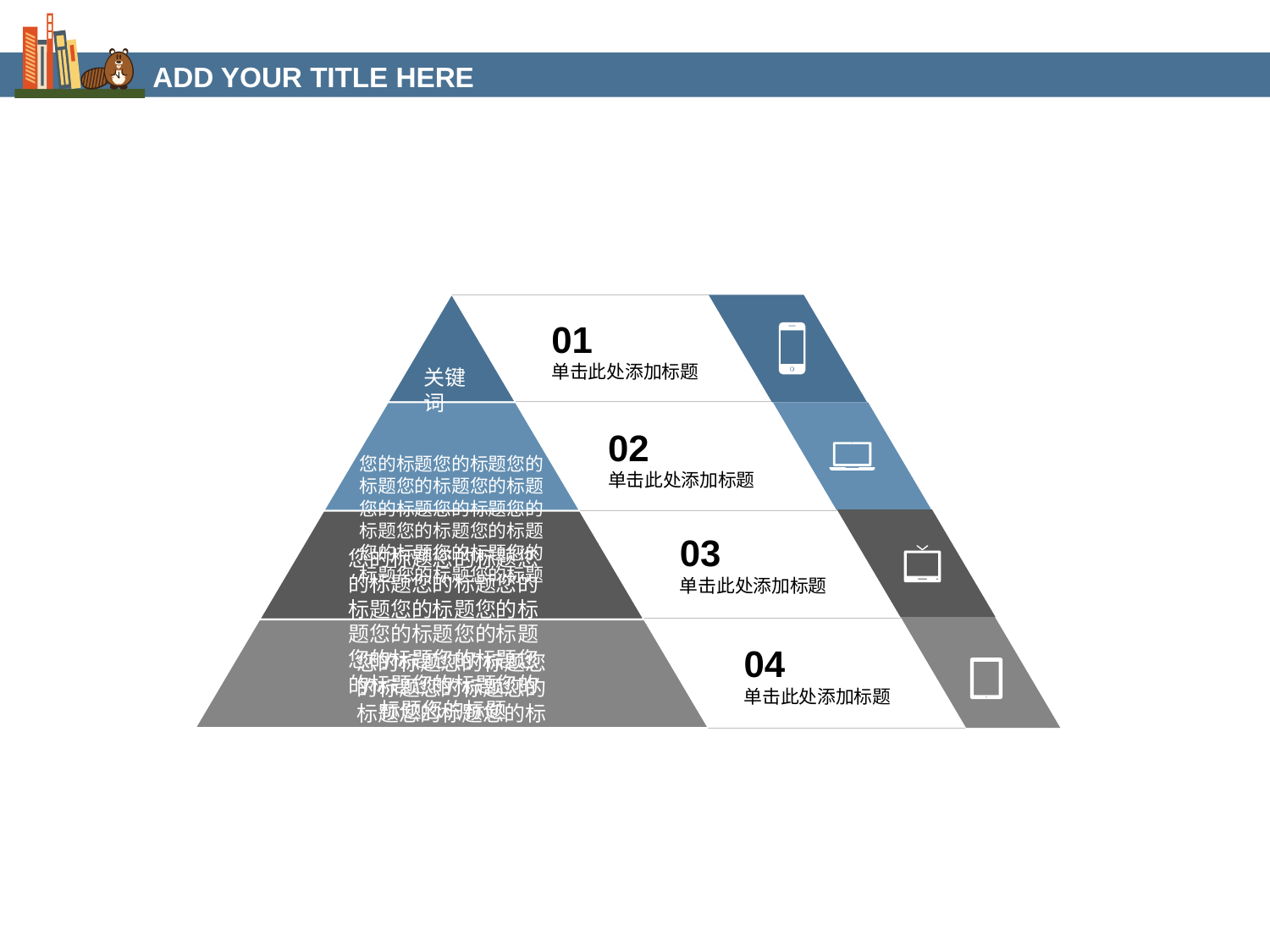

ADD YOUR TITLE HERE

01
单击此处添加标题

关键词

02
单击此处添加标题

您的标题您的标题您的标题您的标题您的标题您的标题您的标题您的标题您的标题您的标题您的标题您的标题您的标题您的标题您的标题

03
单击此处添加标题
您的标题您的标题您的标题您的标题您的标题您的标题您的标题您的标题您的标题您的标题您的标题您的标题您的标题您的标题您的标题

04
单击此处添加标题
您的标题您的标题您的标题您的标题您的标题您的标题您的标题您的标题您的标题您的标题您的标题您的标题您的标题您的标题您的标题